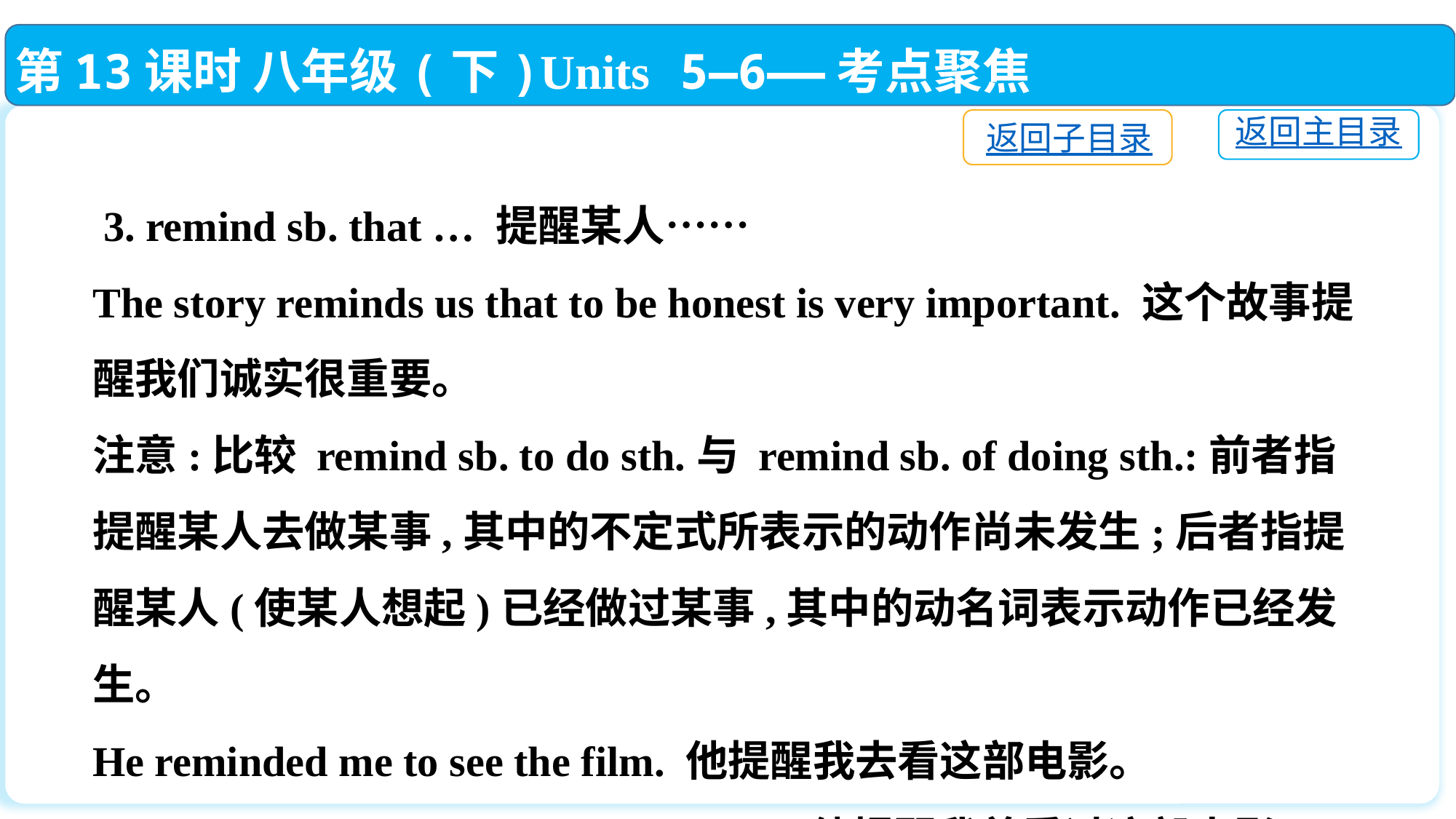

第13课时 八年级(下)Units 5—6——考点聚焦

返回子目录
返回主目录
 3. remind sb. that … 提醒某人……
The story reminds us that to be honest is very important. 这个故事提醒我们诚实很重要。
注意:比较 remind sb. to do sth.与 remind sb. of doing sth.:前者指提醒某人去做某事,其中的不定式所表示的动作尚未发生;后者指提醒某人(使某人想起)已经做过某事,其中的动名词表示动作已经发生。
He reminded me to see the film. 他提醒我去看这部电影。
He reminded me of my seeing the film. 他提醒我曾看过这部电影。